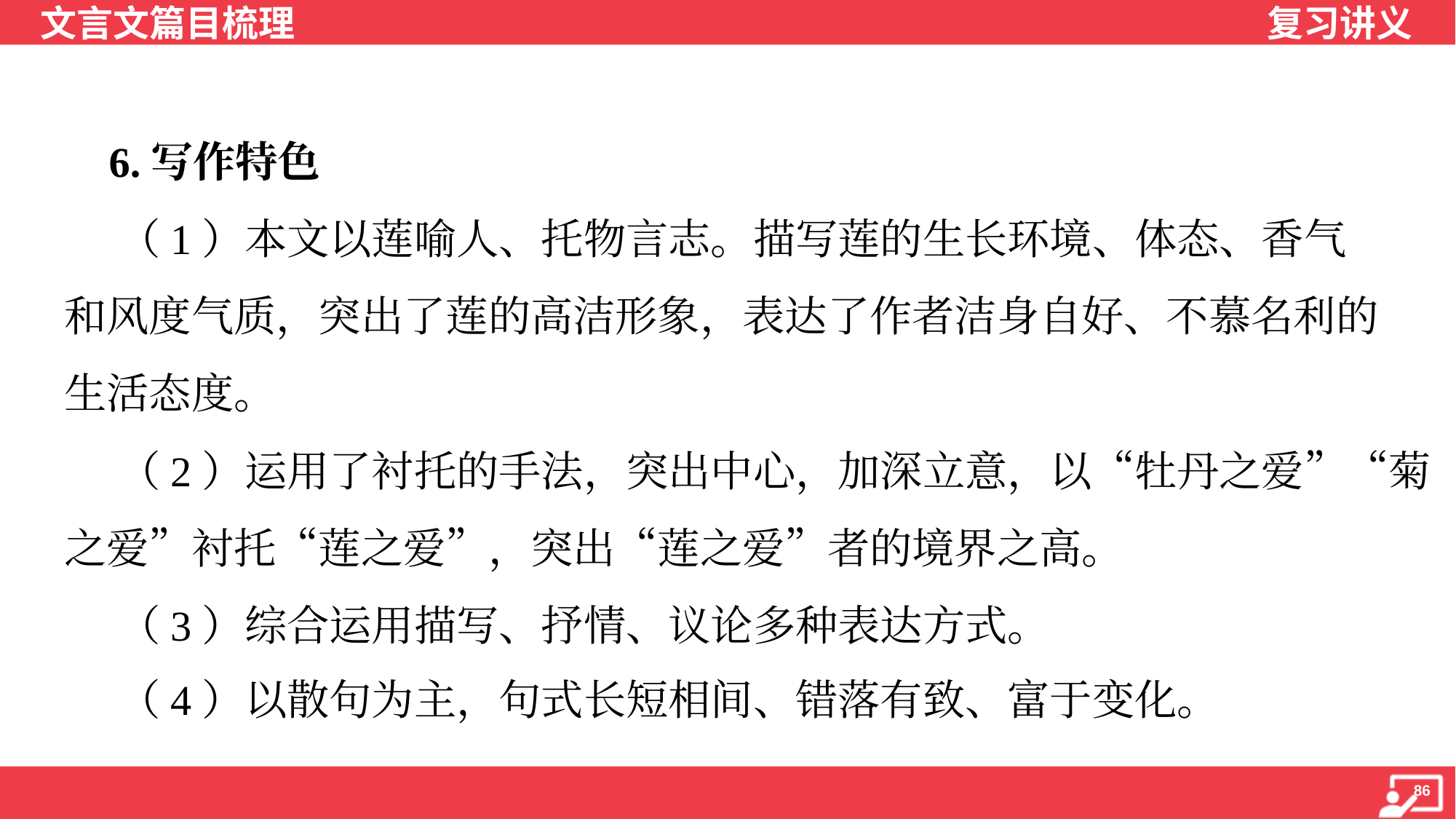

6.写作特色
    （1）本文以莲喻人、托物言志。描写莲的生长环境、体态、香气
和风度气质，突出了莲的高洁形象，表达了作者洁身自好、不慕名利的
生活态度。
    （2）运用了衬托的手法，突出中心，加深立意，以“牡丹之爱”“菊
之爱”衬托“莲之爱”，突出“莲之爱”者的境界之高。
    （3）综合运用描写、抒情、议论多种表达方式。
    （4）以散句为主，句式长短相间、错落有致、富于变化。